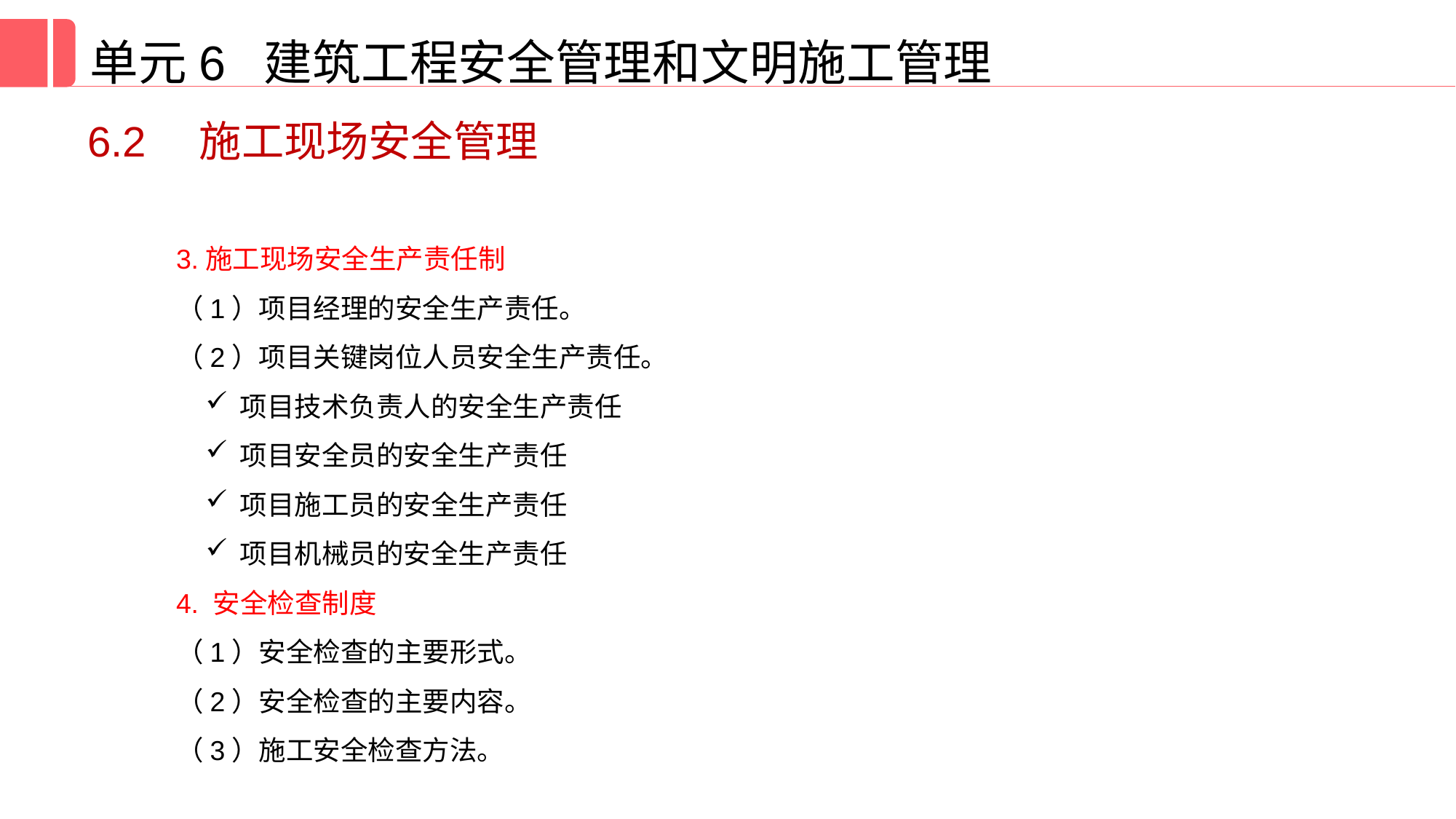

单元6  建筑工程安全管理和文明施工管理

6.2　施工现场安全管理
3.施工现场安全生产责任制
（1）项目经理的安全生产责任。
（2）项目关键岗位人员安全生产责任。
项目技术负责人的安全生产责任
项目安全员的安全生产责任
项目施工员的安全生产责任
项目机械员的安全生产责任
4. 安全检查制度
（1）安全检查的主要形式。
（2）安全检查的主要内容。
（3）施工安全检查方法。